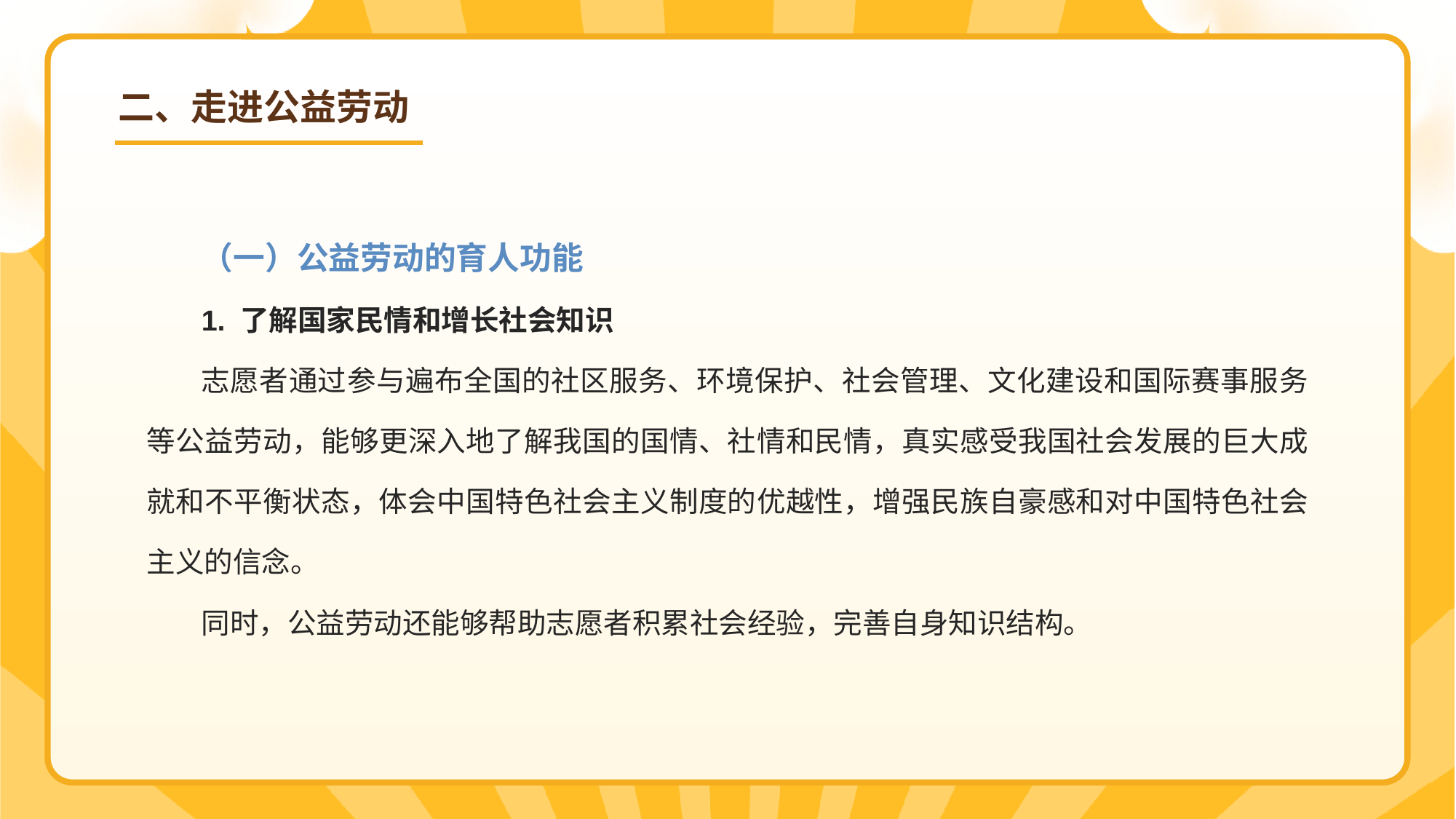

二、走进公益劳动
（一）公益劳动的育人功能
1. 了解国家民情和增长社会知识
志愿者通过参与遍布全国的社区服务、环境保护、社会管理、文化建设和国际赛事服务等公益劳动，能够更深入地了解我国的国情、社情和民情，真实感受我国社会发展的巨大成就和不平衡状态，体会中国特色社会主义制度的优越性，增强民族自豪感和对中国特色社会主义的信念。
同时，公益劳动还能够帮助志愿者积累社会经验，完善自身知识结构。